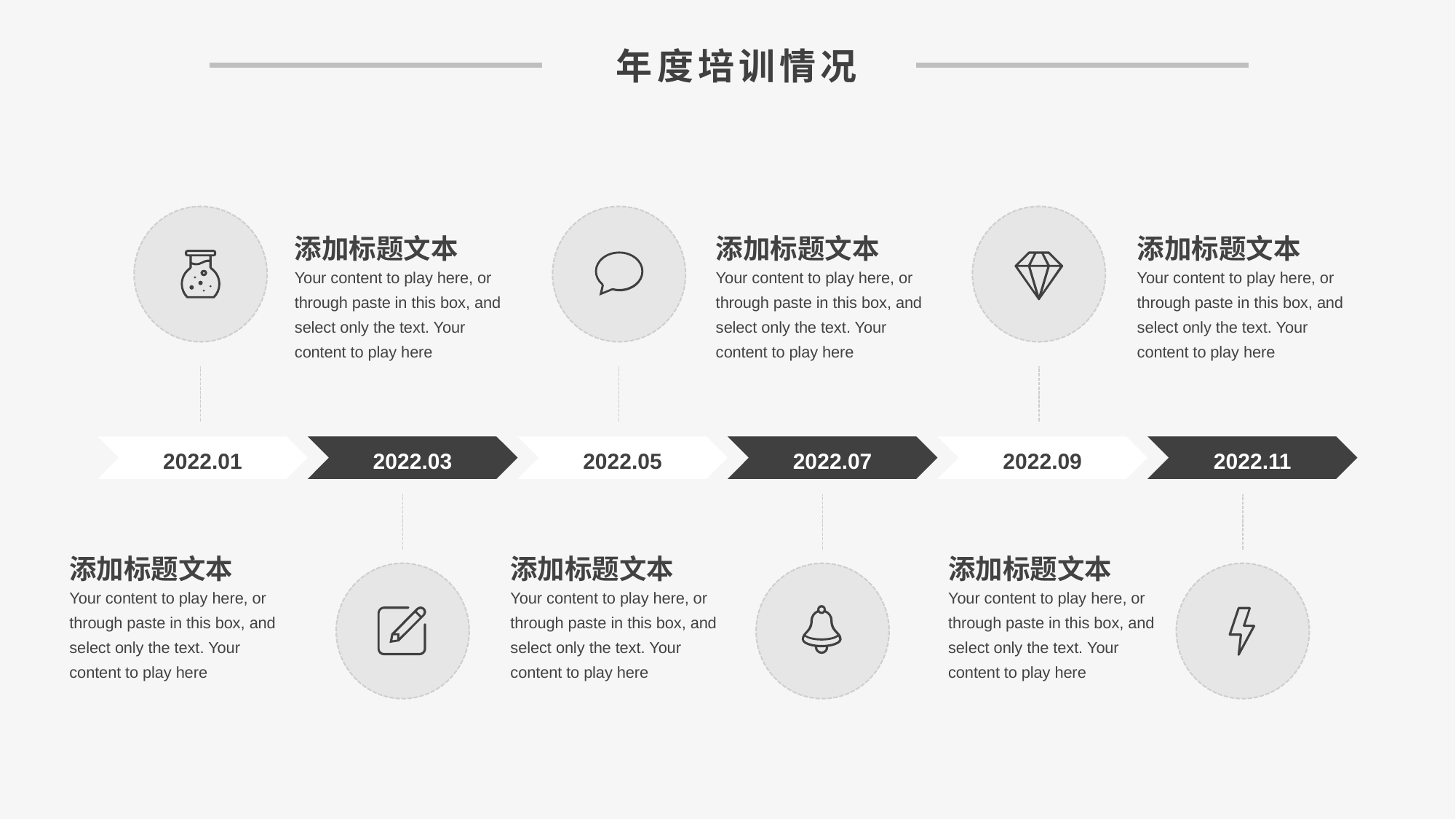

年度培训情况

添加标题文本
Your content to play here, or through paste in this box, and select only the text. Your content to play here
添加标题文本
Your content to play here, or through paste in this box, and select only the text. Your content to play here
添加标题文本
Your content to play here, or through paste in this box, and select only the text. Your content to play here
2022.01
2022.03
2022.05
2022.07
2022.09
2022.11
添加标题文本
Your content to play here, or through paste in this box, and select only the text. Your content to play here
添加标题文本
Your content to play here, or through paste in this box, and select only the text. Your content to play here
添加标题文本
Your content to play here, or through paste in this box, and select only the text. Your content to play here